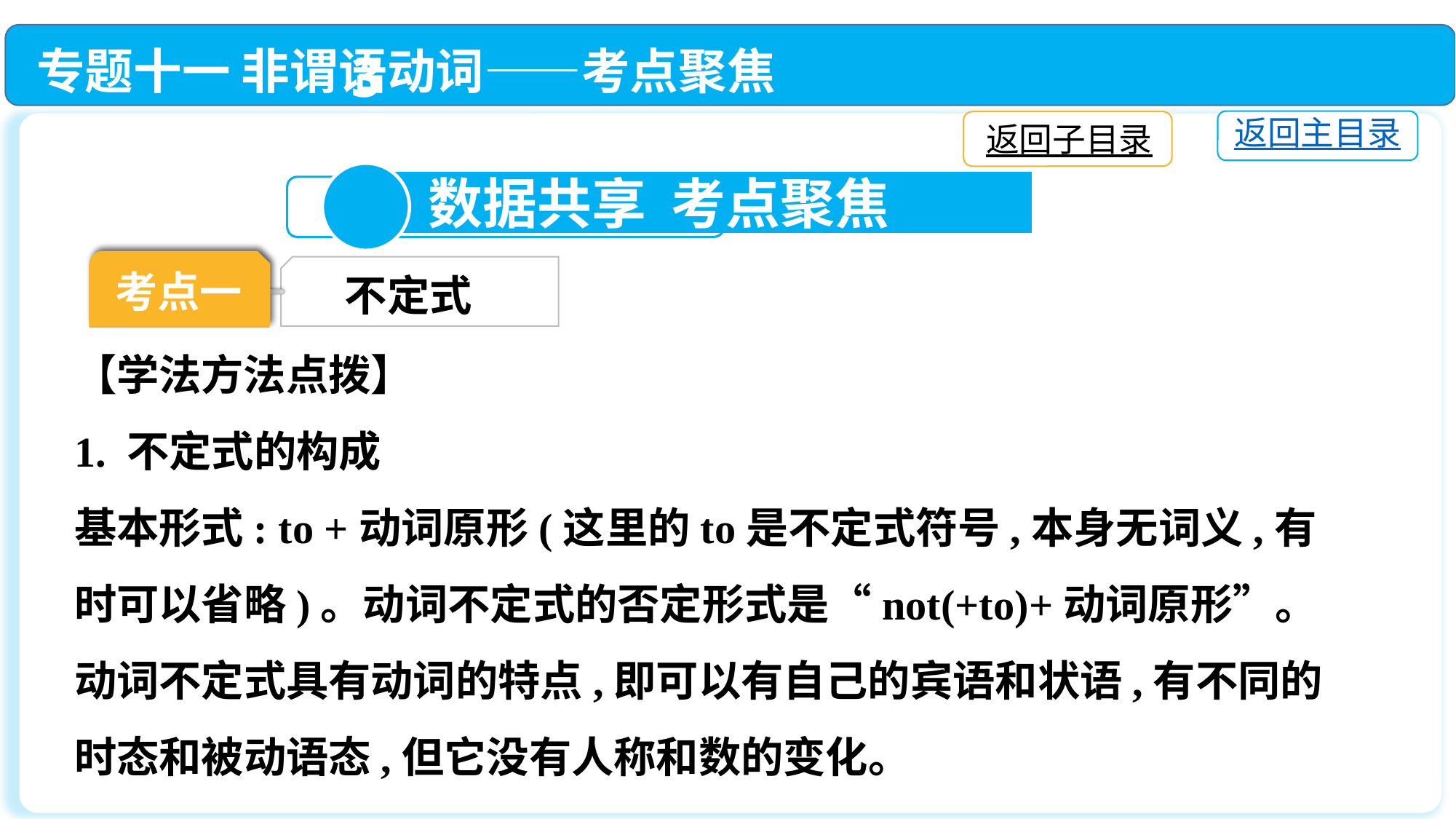

专题十一 非谓语动词——考点聚焦
返回主目录

返回子目录

3
   数据共享  考点聚焦

考点一
考点一
不定式

【学法方法点拨】
1. 不定式的构成
基本形式: to +动词原形(这里的to是不定式符号,本身无词义,有时可以省略)。动词不定式的否定形式是“not(+to)+动词原形”。
动词不定式具有动词的特点,即可以有自己的宾语和状语,有不同的时态和被动语态,但它没有人称和数的变化。